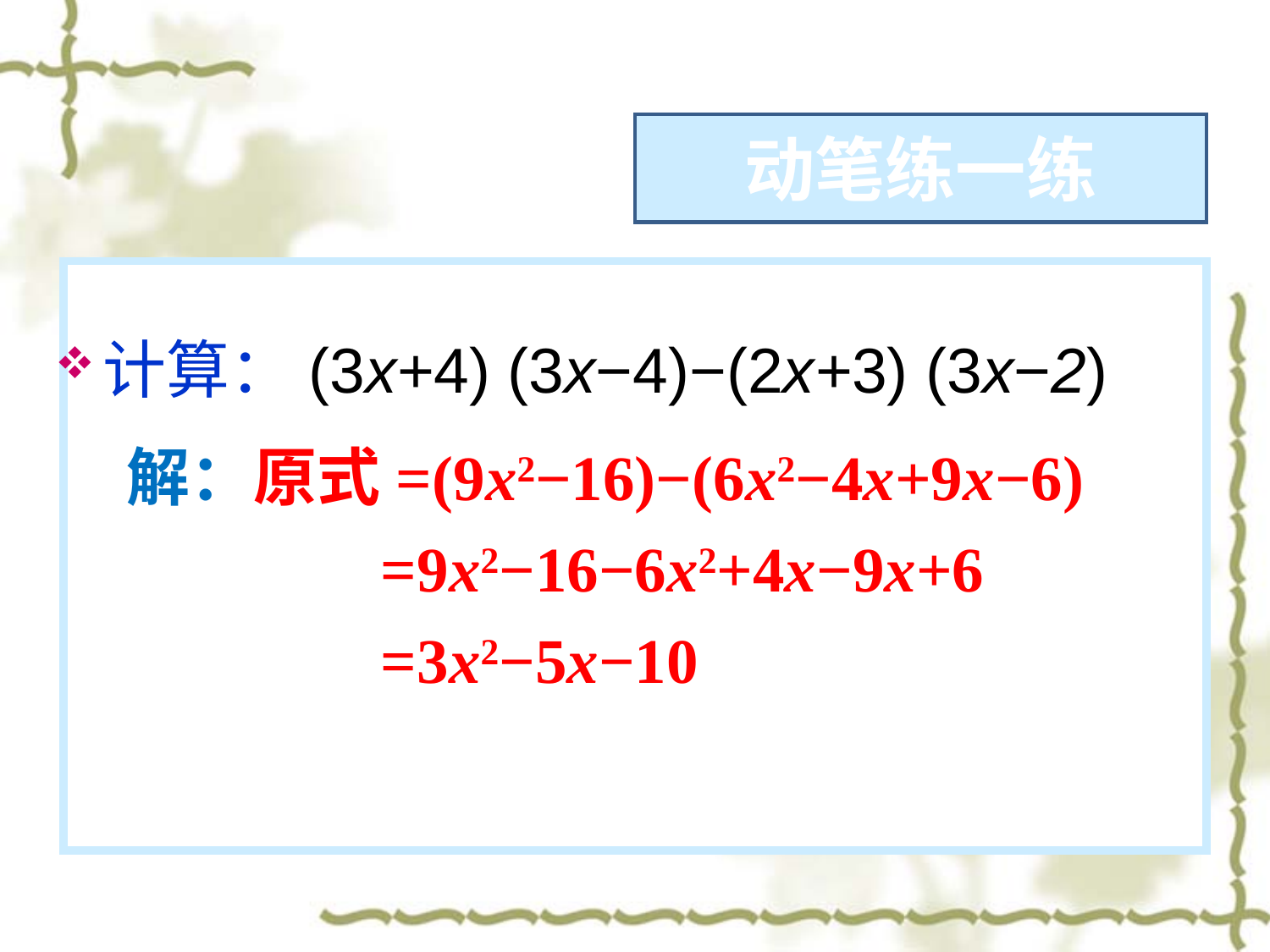

动笔练一练

计算：(3x+4) (3x−4)−(2x+3) (3x−2)
解：原式=(9x2−16)−(6x2−4x+9x−6)
                =9x2−16−6x2+4x−9x+6
                =3x2−5x−10